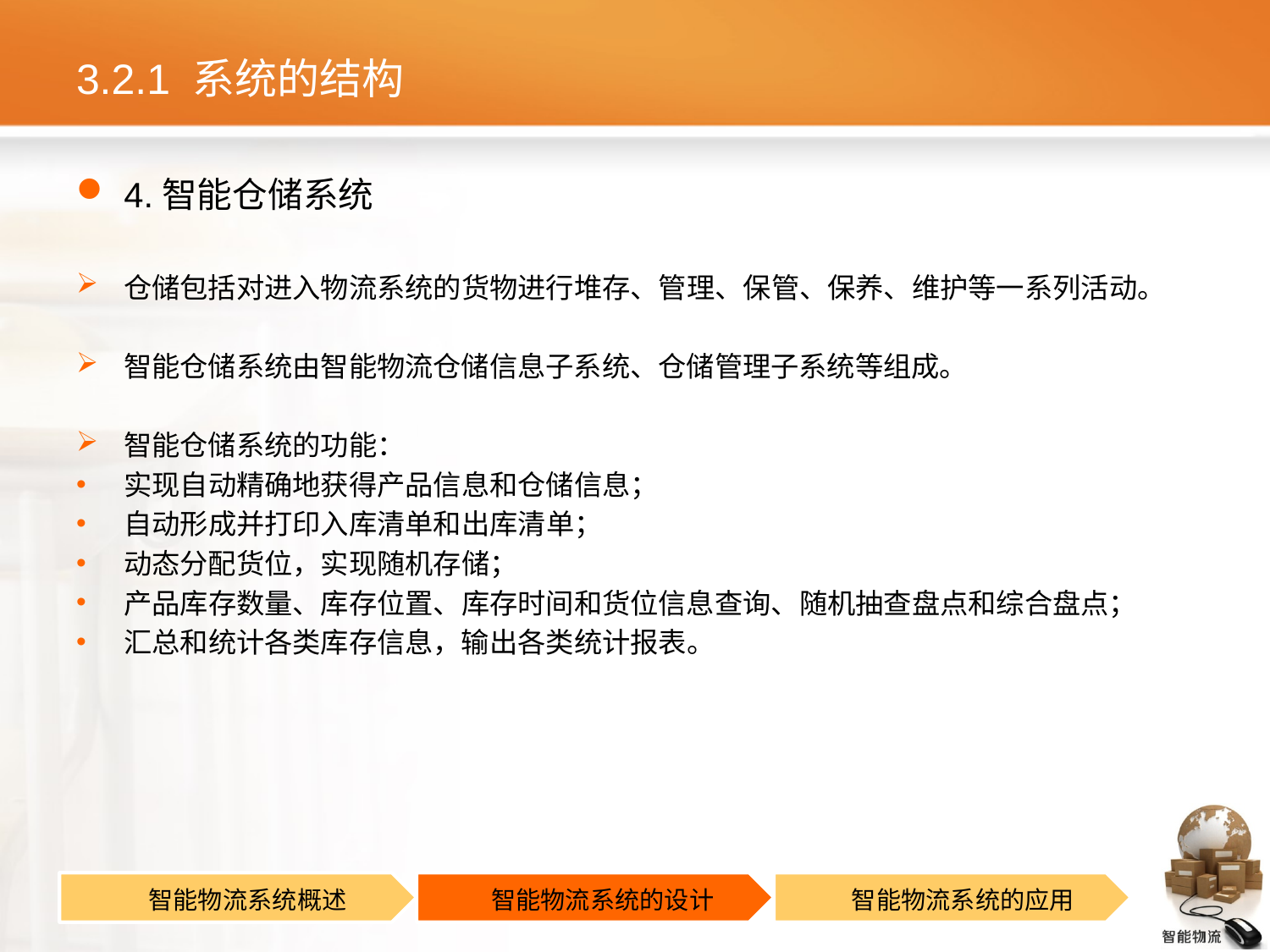

# 3.2.1 系统的结构
4.智能仓储系统

仓储包括对进入物流系统的货物进行堆存、管理、保管、保养、维护等一系列活动。

智能仓储系统由智能物流仓储信息子系统、仓储管理子系统等组成。

智能仓储系统的功能：
实现自动精确地获得产品信息和仓储信息；
自动形成并打印入库清单和出库清单；
动态分配货位，实现随机存储；
产品库存数量、库存位置、库存时间和货位信息查询、随机抽查盘点和综合盘点；
汇总和统计各类库存信息，输出各类统计报表。